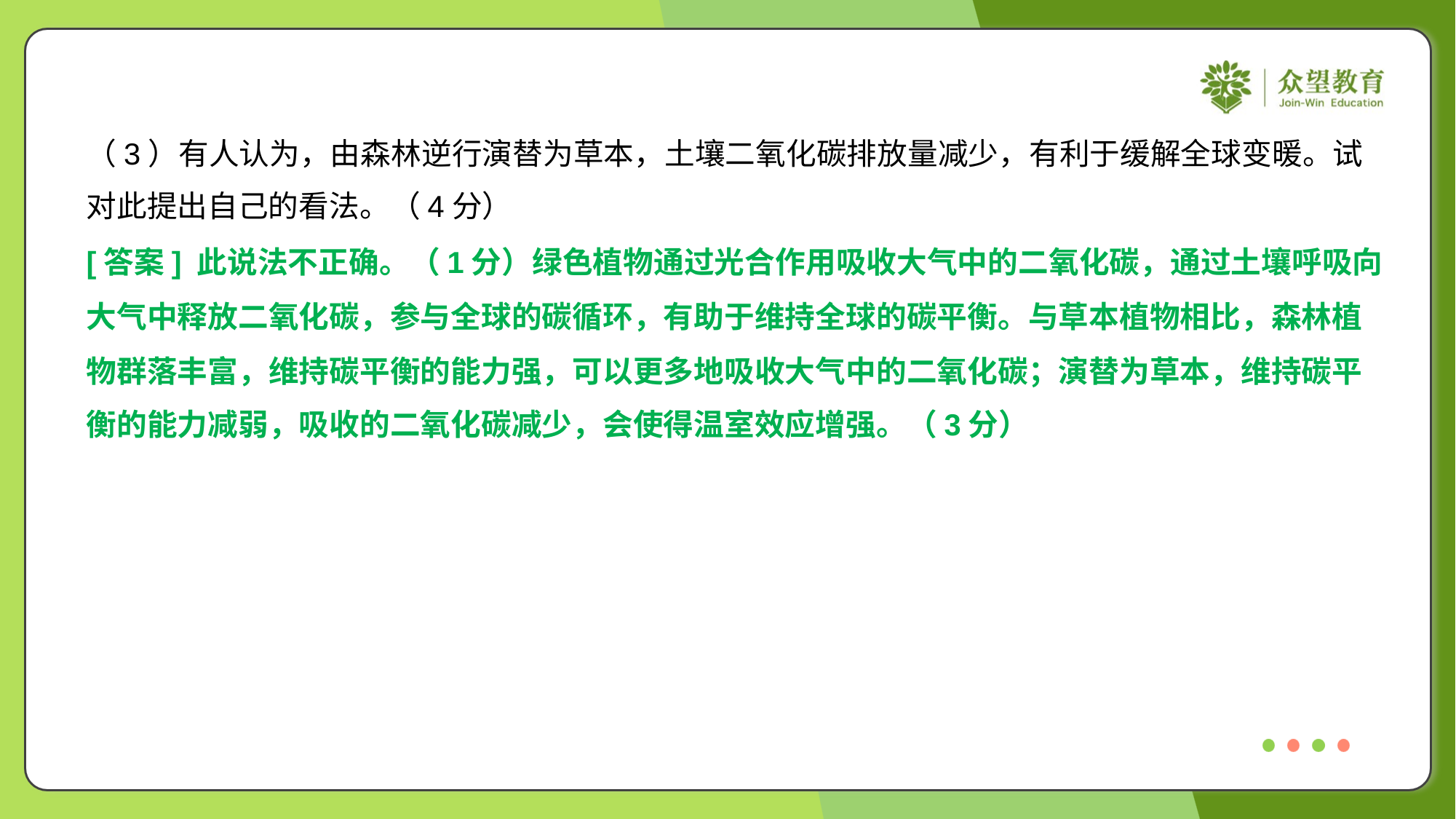

（3）有人认为，由森林逆行演替为草本，土壤二氧化碳排放量减少，有利于缓解全球变暖。试
对此提出自己的看法。（4分）
[答案] 此说法不正确。（1分）绿色植物通过光合作用吸收大气中的二氧化碳，通过土壤呼吸向
大气中释放二氧化碳，参与全球的碳循环，有助于维持全球的碳平衡。与草本植物相比，森林植
物群落丰富，维持碳平衡的能力强，可以更多地吸收大气中的二氧化碳；演替为草本，维持碳平
衡的能力减弱，吸收的二氧化碳减少，会使得温室效应增强。（3分）